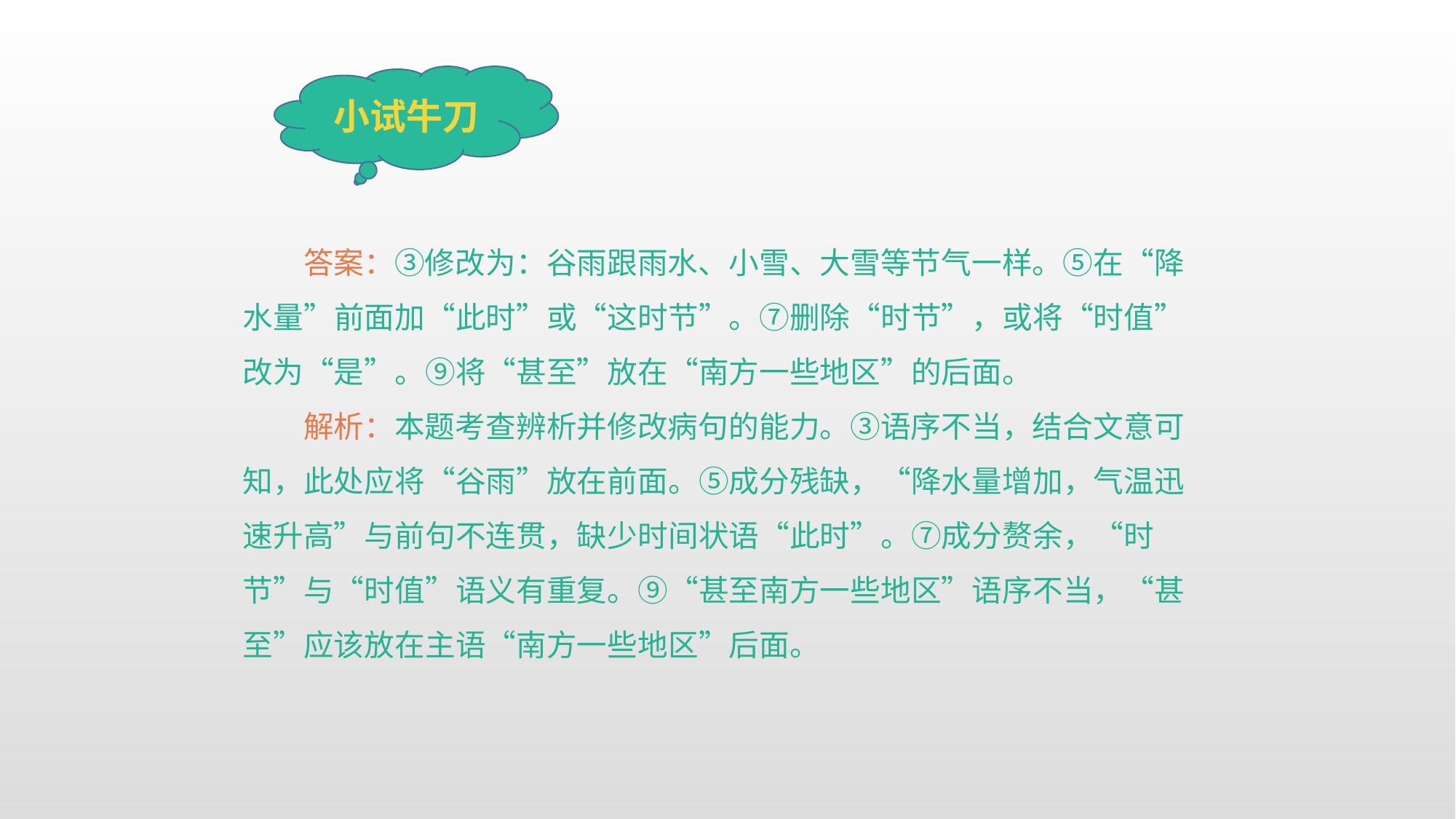

小试牛刀
答案：③修改为：谷雨跟雨水、小雪、大雪等节气一样。⑤在“降水量”前面加“此时”或“这时节”。⑦删除“时节”，或将“时值”改为“是”。⑨将“甚至”放在“南方一些地区”的后面。
解析：本题考查辨析并修改病句的能力。③语序不当，结合文意可知，此处应将“谷雨”放在前面。⑤成分残缺，“降水量增加，气温迅速升高”与前句不连贯，缺少时间状语“此时”。⑦成分赘余，“时节”与“时值”语义有重复。⑨“甚至南方一些地区”语序不当，“甚至”应该放在主语“南方一些地区”后面。